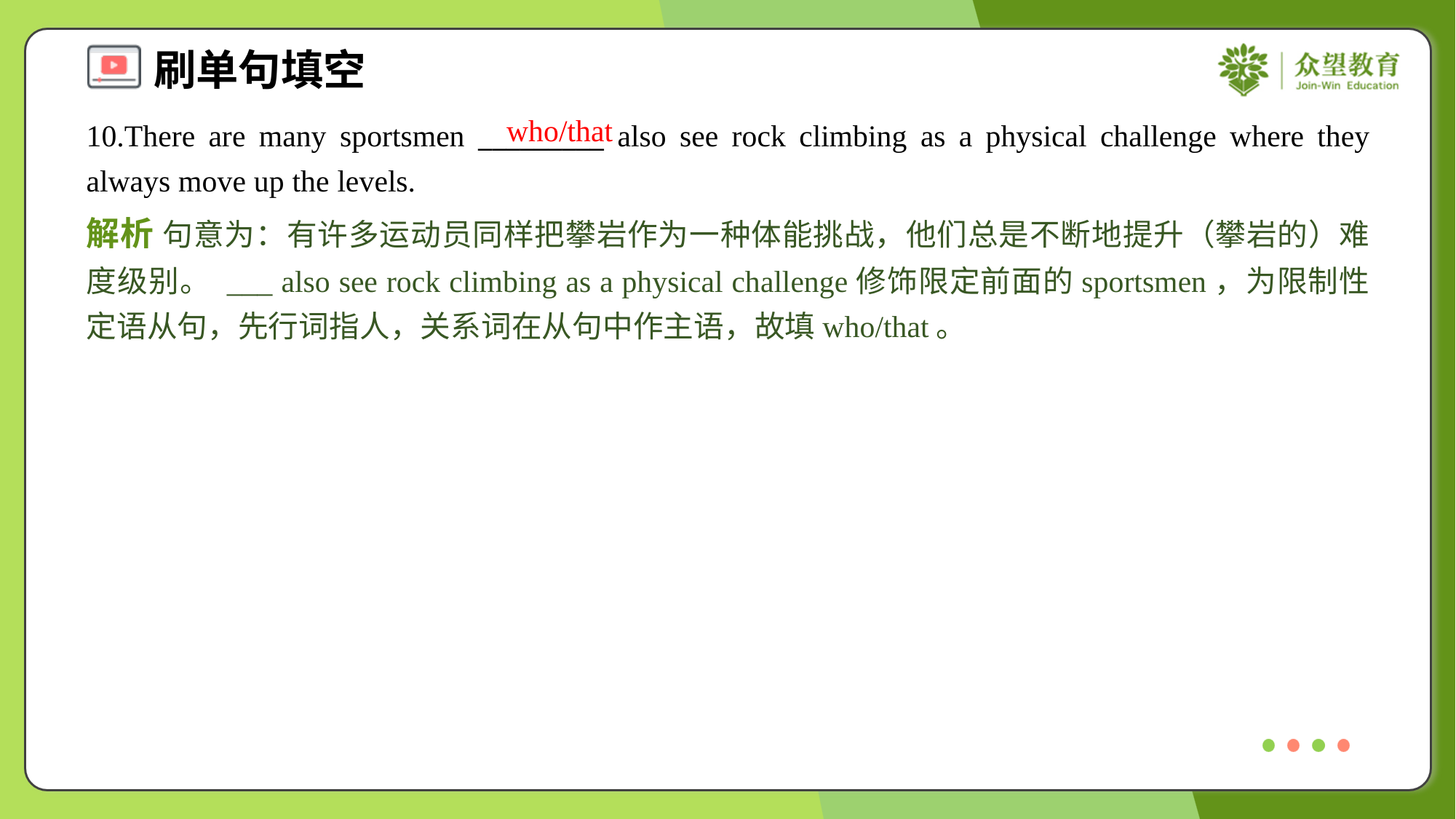

who/that
10.There are many sportsmen _________ also see rock climbing as a physical challenge where they always move up the levels.
解析 句意为：有许多运动员同样把攀岩作为一种体能挑战，他们总是不断地提升（攀岩的）难度级别。 ___ also see rock climbing as a physical challenge修饰限定前面的sportsmen，为限制性定语从句，先行词指人，关系词在从句中作主语，故填who/that。